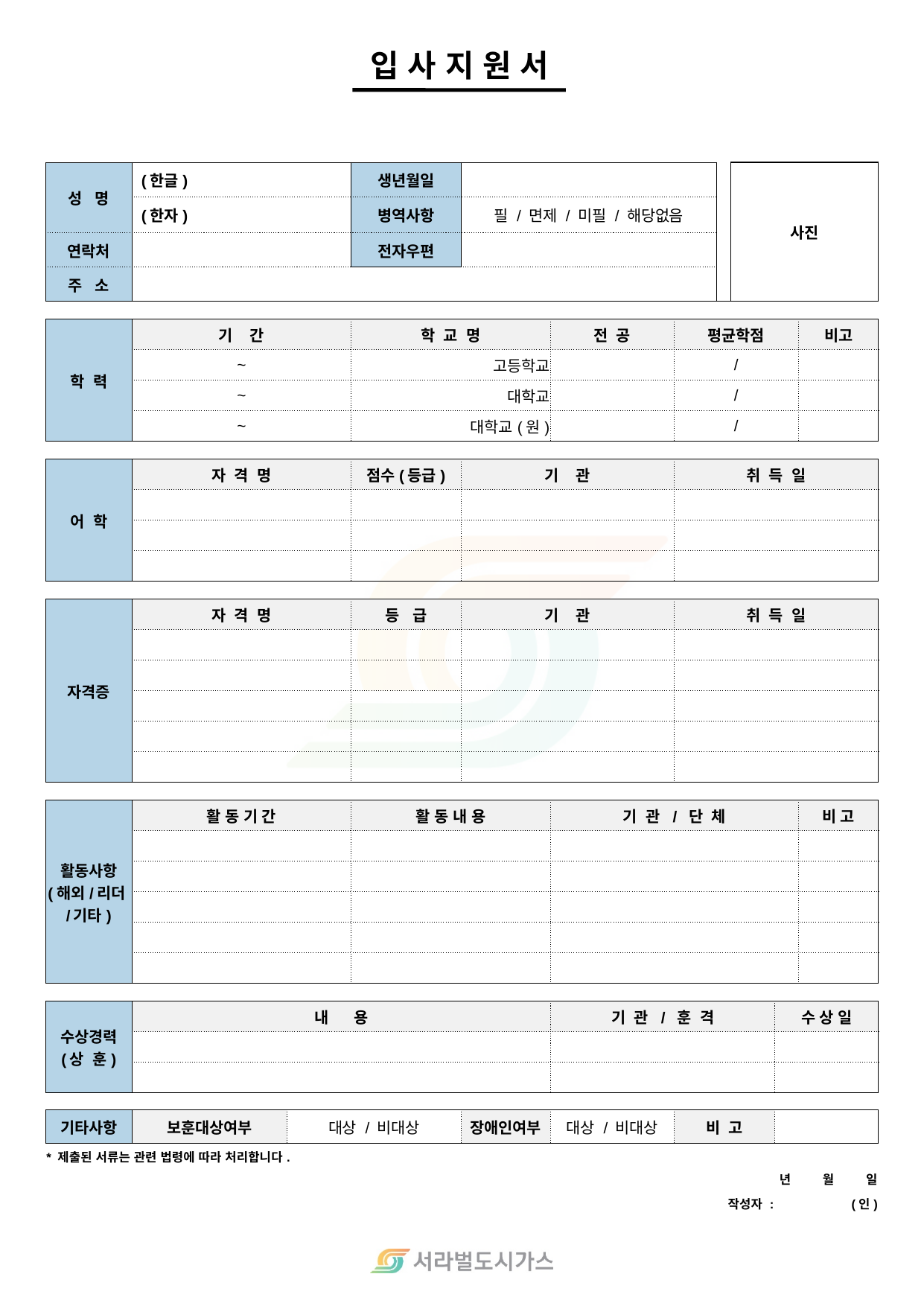

입 사 지 원 서

| 성 명 | (한글) |  |  | 생년월일 |  |  |  |  |  | 사진 |  |  |
| --- | --- | --- | --- | --- | --- | --- | --- | --- | --- | --- | --- | --- |
|  | (한자) |  |  | 병역사항 | 필 / 면제 / 미필 / 해당없음 |  |  |  |  |  |  |  |
| 연락처 |  |  |  | 전자우편 |  |  |  |  |  |  |  |  |
| 주 소 |  |  |  |  |  |  |  |  |  |  |  |  |
|  |  |  |  |  |  |  |  |  |  |  |  |  |
| 학 력 | 기 간 |  |  | 학  교  명 |  | 전 공 |  | 평균학점 |  |  |  | 비고 |
|  | ~ |  |  | 고등학교 |  |  |  | / |  |  |  |  |
|  | ~ |  |  | 대학교 |  |  |  | / |  |  |  |  |
|  | ~ |  |  | 대학교(원) |  |  |  | / |  |  |  |  |
|  |  |  |  |  |  |  |  |  |  |  |  |  |
| 어 학 | 자 격 명 |  |  | 점수(등급) | 기 관 |  |  | 취 득 일 |  |  |  |  |
|  |  |  |  |  |  |  |  |  |  |  |  |  |
|  |  |  |  |  |  |  |  |  |  |  |  |  |
|  |  |  |  |  |  |  |  |  |  |  |  |  |
|  |  |  |  |  |  |  |  |  |  |  |  |  |
| 자격증 | 자 격 명 |  |  | 등 급 | 기 관 |  |  | 취 득 일 |  |  |  |  |
|  |  |  |  |  |  |  |  |  |  |  |  |  |
|  |  |  |  |  |  |  |  |  |  |  |  |  |
|  |  |  |  |  |  |  |  |  |  |  |  |  |
|  |  |  |  |  |  |  |  |  |  |  |  |  |
|  |  |  |  |  |  |  |  |  |  |  |  |  |
|  |  |  |  |  |  |  |  |  |  |  |  |  |
| 활동사항 (해외/리더/기타) | 활 동 기 간 |  |  | 활 동 내 용 |  | 기 관 / 단 체 |  |  |  |  |  | 비 고 |
|  |  |  |  |  |  |  |  |  |  |  |  |  |
|  |  |  |  |  |  |  |  |  |  |  |  |  |
|  |  |  |  |  |  |  |  |  |  |  |  |  |
|  |  |  |  |  |  |  |  |  |  |  |  |  |
|  |  |  |  |  |  |  |  |  |  |  |  |  |
|  |  |  |  |  |  |  |  |  |  |  |  |  |
| 수상경력 (상 훈) | 내 용 |  |  |  |  | 기 관 / 훈 격 |  |  |  |  | 수 상 일 |  |
|  |  |  |  |  |  |  |  |  |  |  |  |  |
|  |  |  |  |  |  |  |  |  |  |  |  |  |
|  |  |  |  |  |  |  |  |  |  |  |  |  |
| 기타사항 | 보훈대상여부 |  | 대상 / 비대상 |  | 장애인여부 | 대상 / 비대상 |  | 비 고 |  |  |  |  |
| \* 제출된 서류는 관련 법령에 따라 처리합니다. |  |  |  |  |  |  |  |  |  |  |  |  |
| 년 월 일 |  |  |  |  |  |  |  |  |  |  |  |  |
| 작성자 :          (인) |  |  |  |  |  |  |  |  |  |  |  |  |